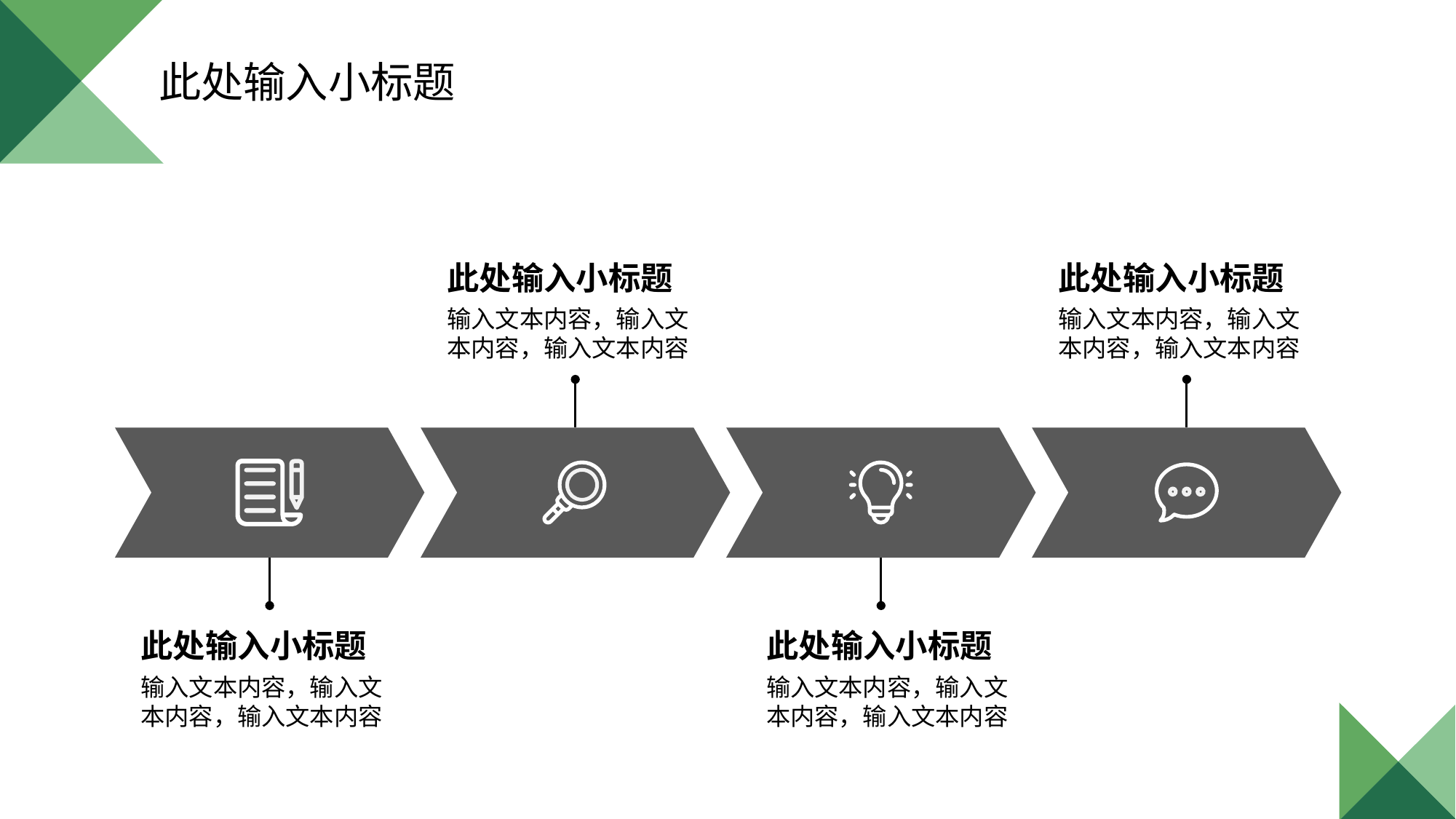

此处输入小标题

此处输入小标题
输入文本内容，输入文本内容，输入文本内容
此处输入小标题
输入文本内容，输入文本内容，输入文本内容

此处输入小标题
输入文本内容，输入文本内容，输入文本内容
此处输入小标题
输入文本内容，输入文本内容，输入文本内容